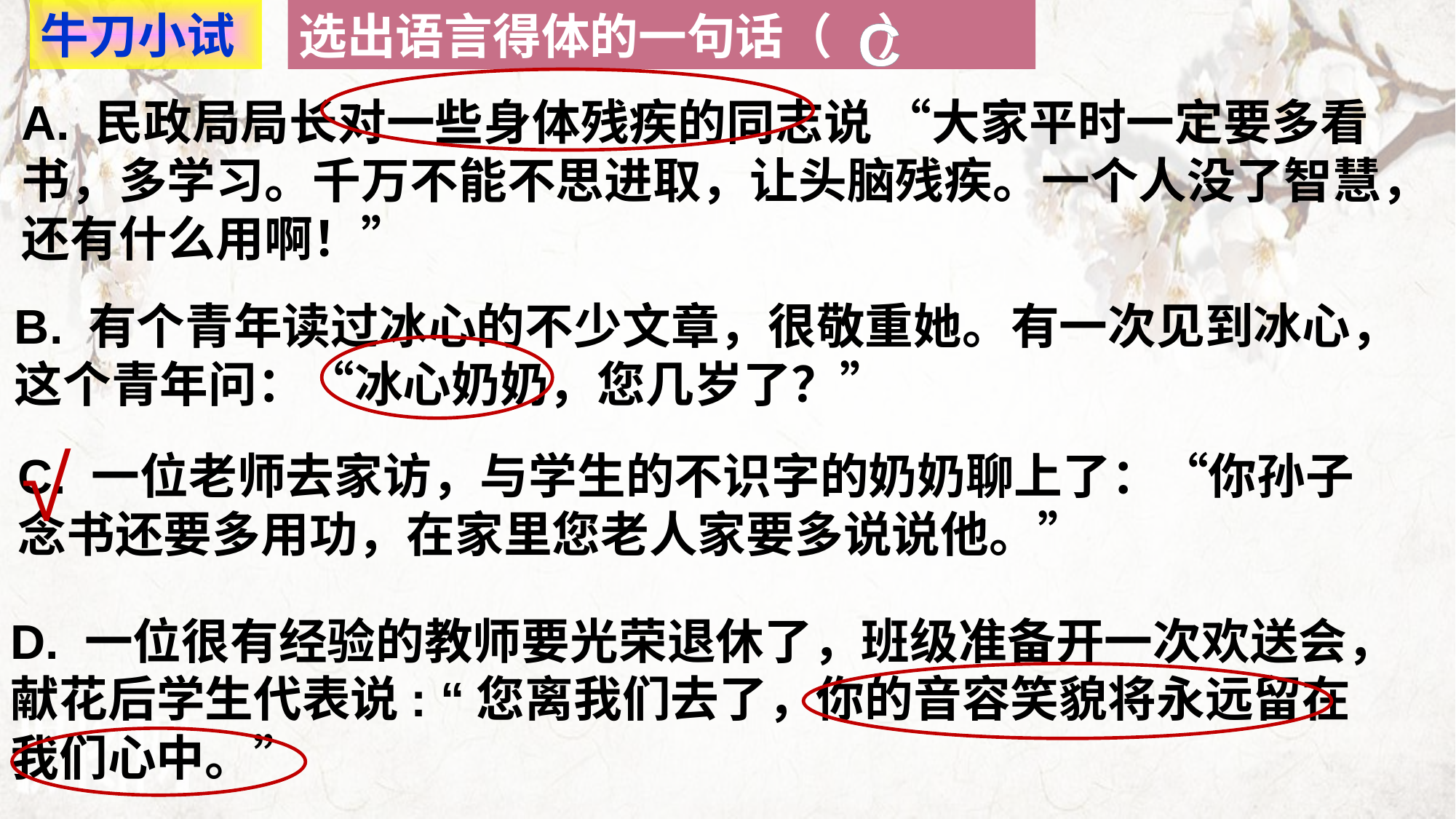

牛刀小试
选出语言得体的一句话（    ）
C

A. 民政局局长对一些身体残疾的同志说 “大家平时一定要多看书，多学习。千万不能不思进取，让头脑残疾。一个人没了智慧，还有什么用啊！”
B. 有个青年读过冰心的不少文章，很敬重她。有一次见到冰心，这个青年问：“冰心奶奶，您几岁了？”

√
C. 一位老师去家访，与学生的不识字的奶奶聊上了：“你孙子念书还要多用功，在家里您老人家要多说说他。”
D. 一位很有经验的教师要光荣退休了，班级准备开一次欢送会，献花后学生代表说: “您离我们去了，你的音容笑貌将永远留在我们心中。”